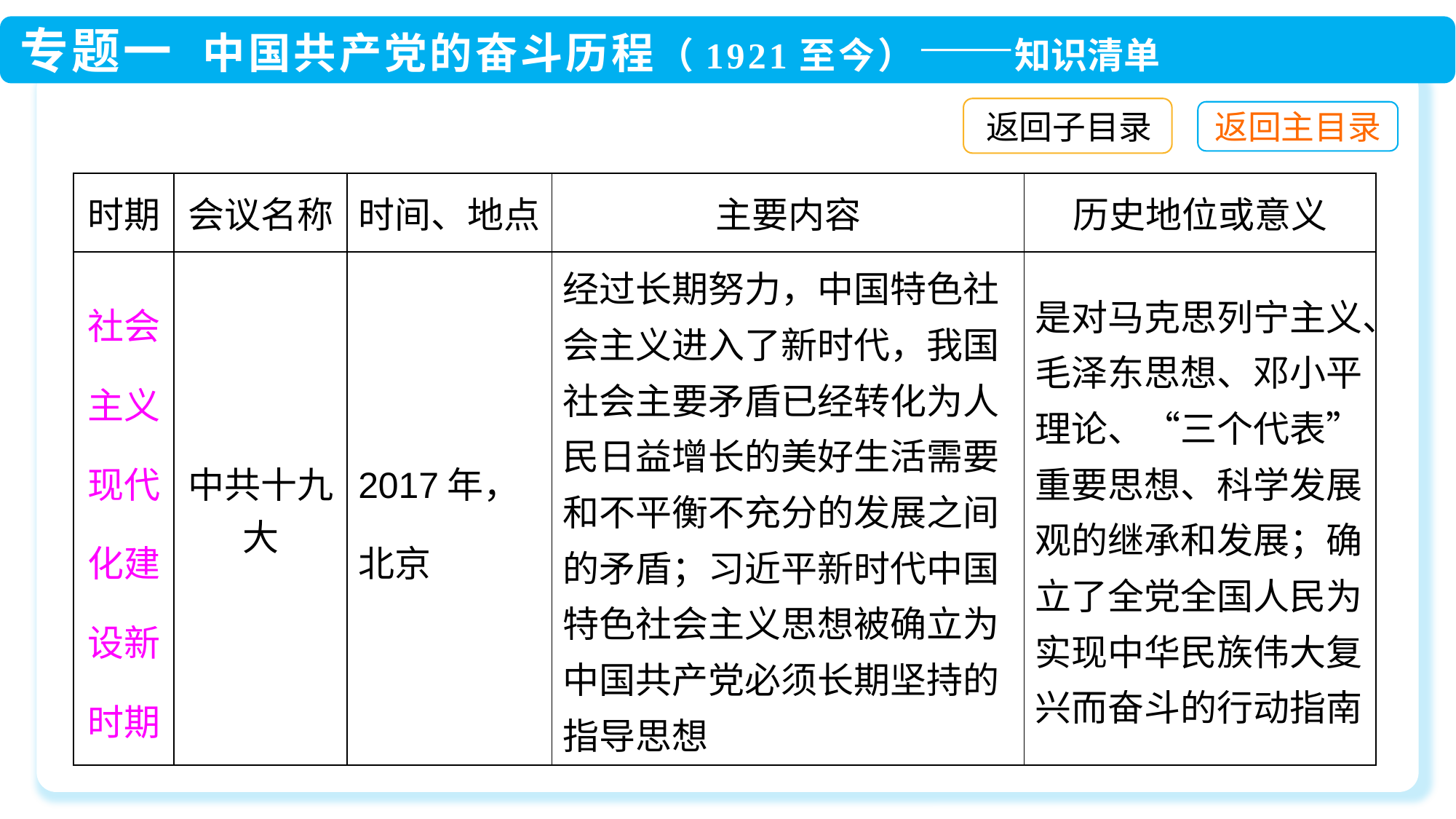

返回子目录
| 时期 | 会议名称 | 时间、地点 | 主要内容 | 历史地位或意义 |
| --- | --- | --- | --- | --- |
| 社会主义现代化建设新时期 | 中共十九大 | 2017年，北京 | 经过长期努力，中国特色社会主义进入了新时代，我国社会主要矛盾已经转化为人民日益增长的美好生活需要和不平衡不充分的发展之间的矛盾；习近平新时代中国特色社会主义思想被确立为中国共产党必须长期坚持的指导思想 | 是对马克思列宁主义、毛泽东思想、邓小平理论、“三个代表”重要思想、科学发展观的继承和发展；确立了全党全国人民为实现中华民族伟大复兴而奋斗的行动指南 |